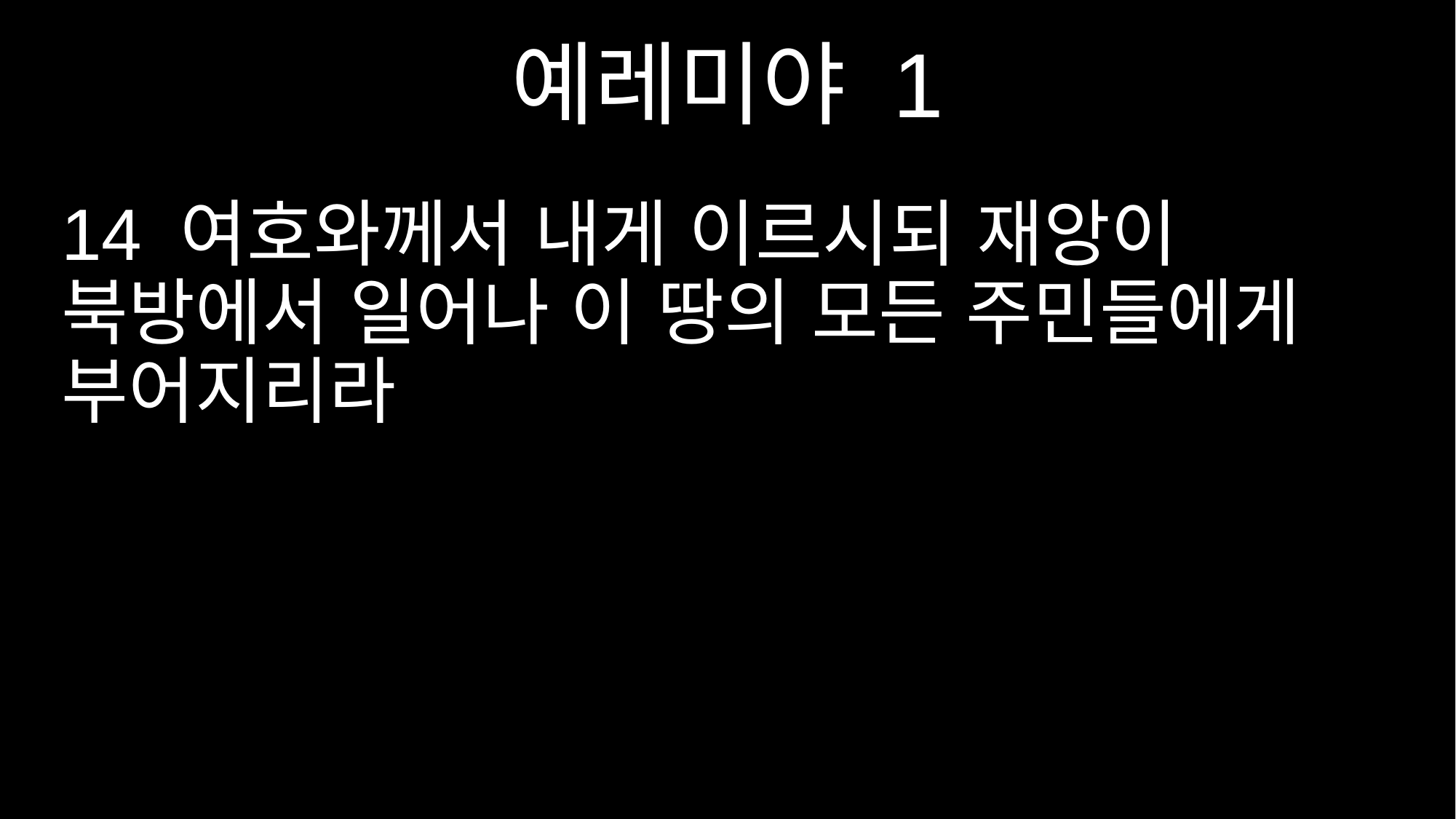

예레미야 1
14 여호와께서 내게 이르시되 재앙이 북방에서 일어나 이 땅의 모든 주민들에게 부어지리라